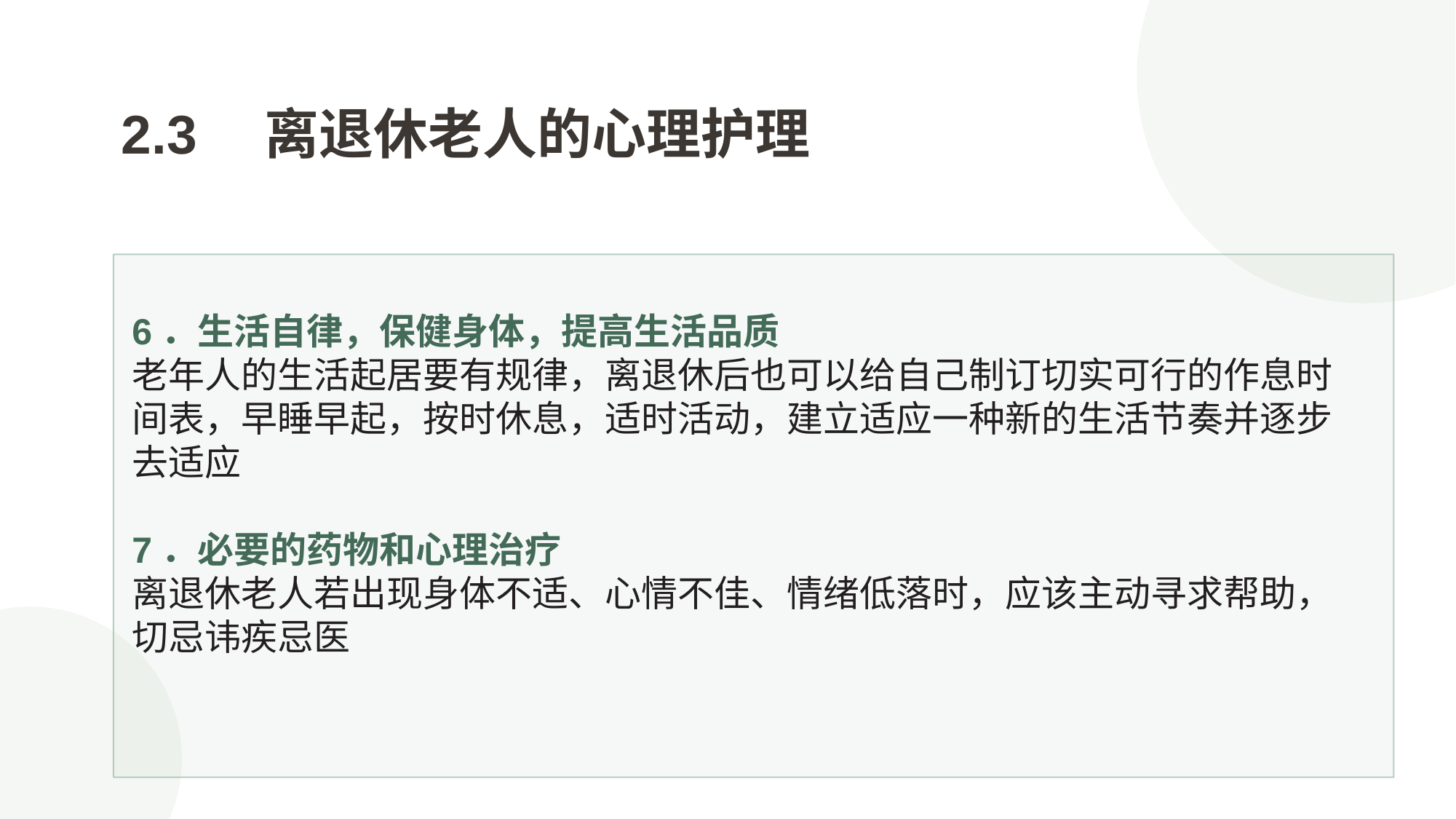

2.3　离退休老人的心理护理

6．生活自律，保健身体，提高生活品质
老年人的生活起居要有规律，离退休后也可以给自己制订切实可行的作息时间表，早睡早起，按时休息，适时活动，建立适应一种新的生活节奏并逐步去适应

7．必要的药物和心理治疗
离退休老人若出现身体不适、心情不佳、情绪低落时，应该主动寻求帮助，切忌讳疾忌医